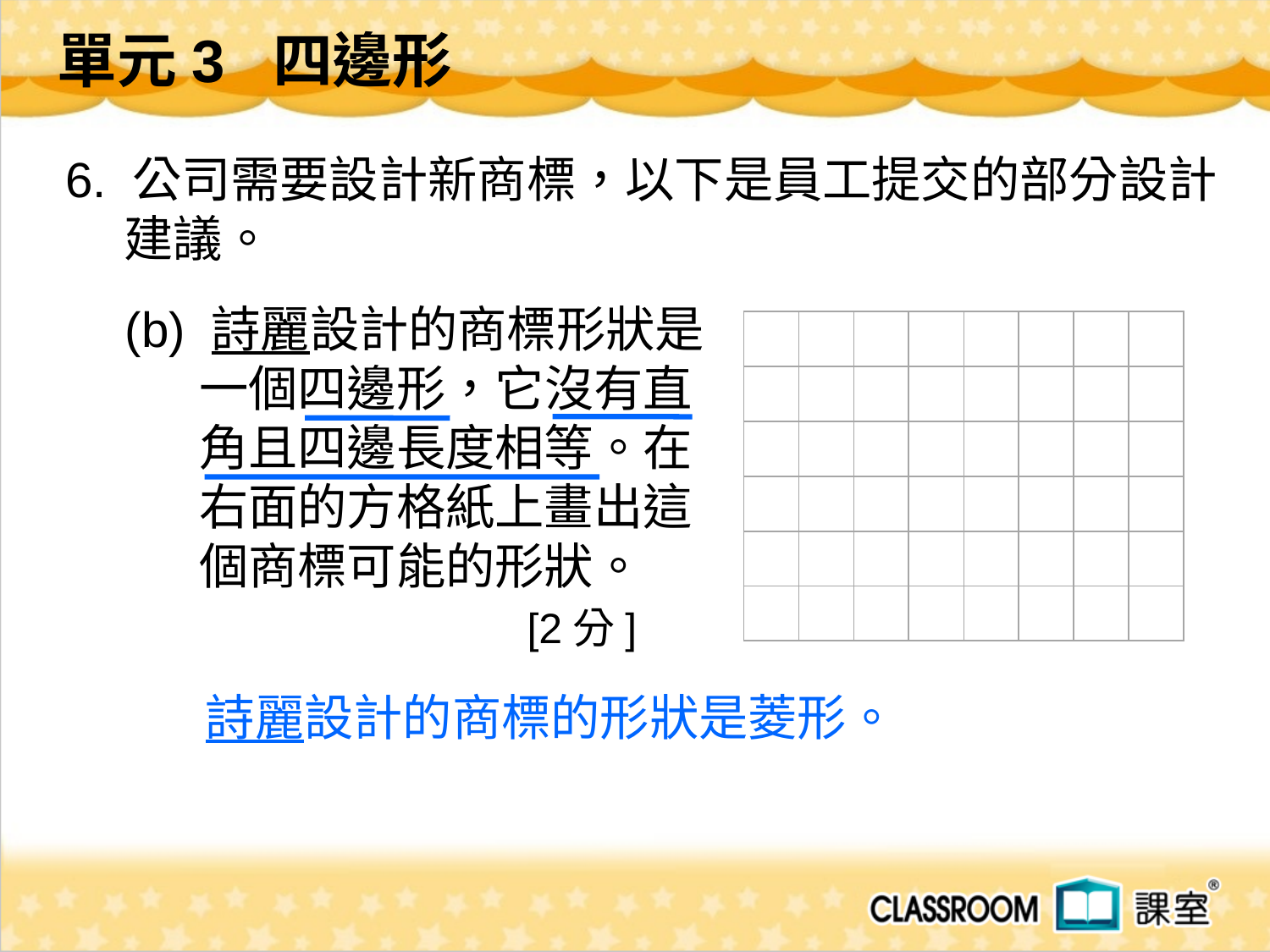

單元3  四邊形
  6. 公司需要設計新商標，以下是員工提交的部分設計
建議。
(b) 詩麗設計的商標形狀是
一個四邊形，它沒有直
角且四邊長度相等。在
右面的方格紙上畫出這
個商標可能的形狀。
                             [2分]
|  |  |  |  |  |  |  |  |
| --- | --- | --- | --- | --- | --- | --- | --- |
|  |  |  |  |  |  |  |  |
|  |  |  |  |  |  |  |  |
|  |  |  |  |  |  |  |  |
|  |  |  |  |  |  |  |  |
|  |  |  |  |  |  |  |  |

詩麗設計的商標的形狀是菱形。